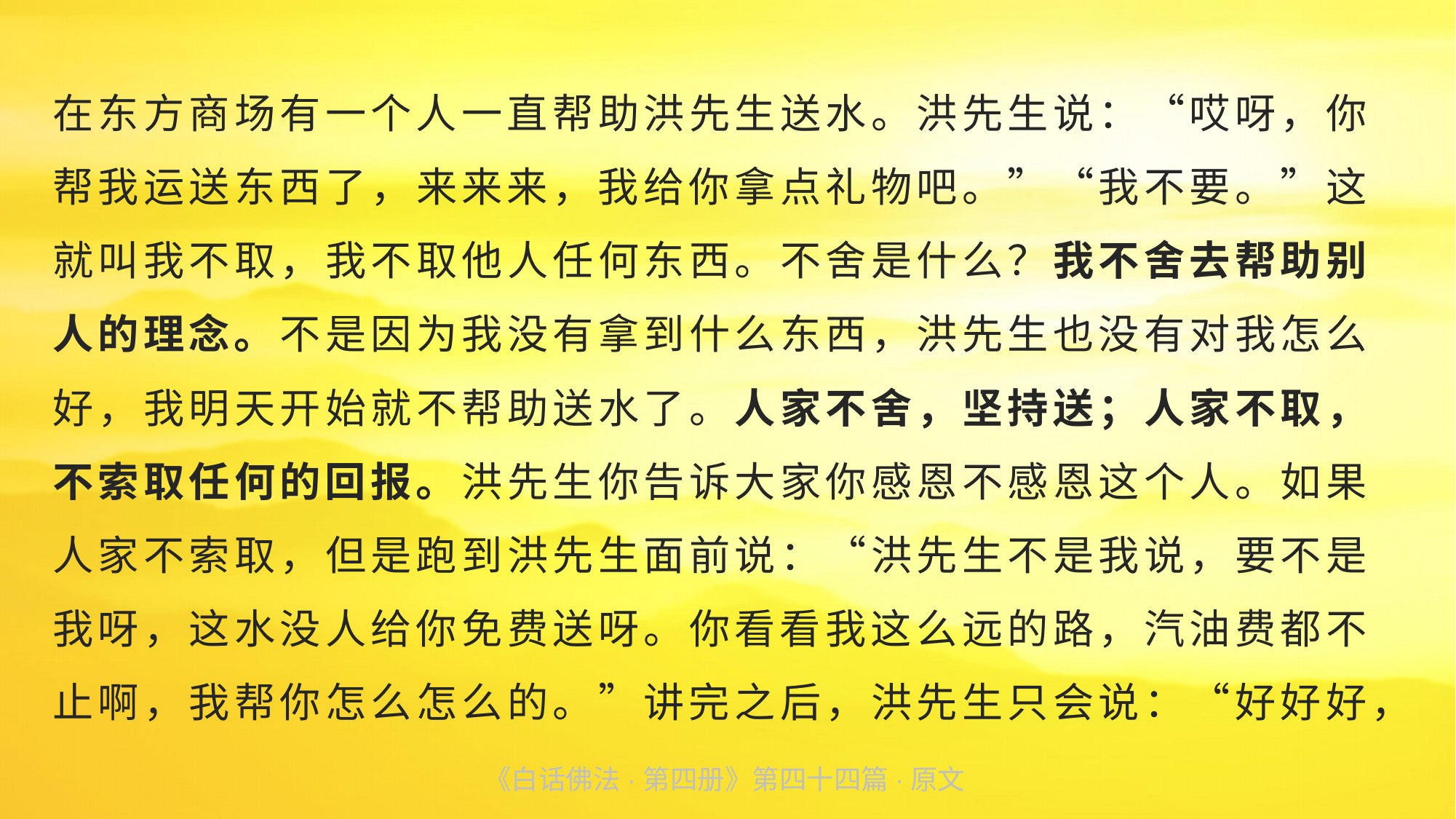

在东方商场有一个人一直帮助洪先生送水。洪先生说：“哎呀，你帮我运送东西了，来来来，我给你拿点礼物吧。”“我不要。”这就叫我不取，我不取他人任何东西。不舍是什么？我不舍去帮助别人的理念。不是因为我没有拿到什么东西，洪先生也没有对我怎么好，我明天开始就不帮助送水了。人家不舍，坚持送；人家不取，不索取任何的回报。洪先生你告诉大家你感恩不感恩这个人。如果人家不索取，但是跑到洪先生面前说：“洪先生不是我说，要不是我呀，这水没人给你免费送呀。你看看我这么远的路，汽油费都不止啊，我帮你怎么怎么的。”讲完之后，洪先生只会说：“好好好，
《白话佛法·第四册》第四十四篇·原文